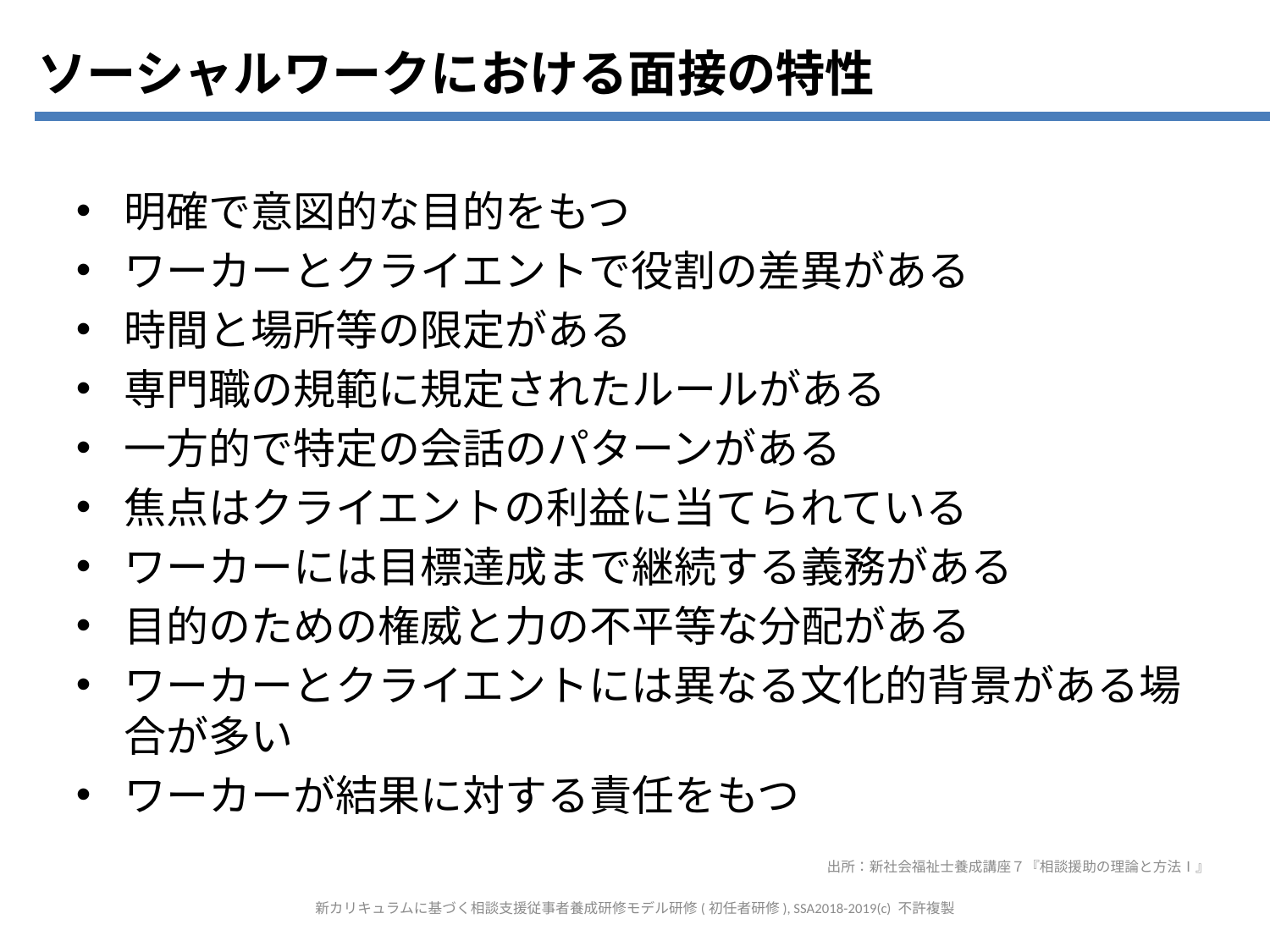

ソーシャルワークにおける面接の特性
明確で意図的な目的をもつ
ワーカーとクライエントで役割の差異がある
時間と場所等の限定がある
専門職の規範に規定されたルールがある
一方的で特定の会話のパターンがある
焦点はクライエントの利益に当てられている
ワーカーには目標達成まで継続する義務がある
目的のための権威と力の不平等な分配がある
ワーカーとクライエントには異なる文化的背景がある場合が多い
ワーカーが結果に対する責任をもつ
出所：新社会福祉士養成講座７『相談援助の理論と方法Ⅰ』
新カリキュラムに基づく相談支援従事者養成研修モデル研修(初任者研修), SSA2018-2019(c) 不許複製